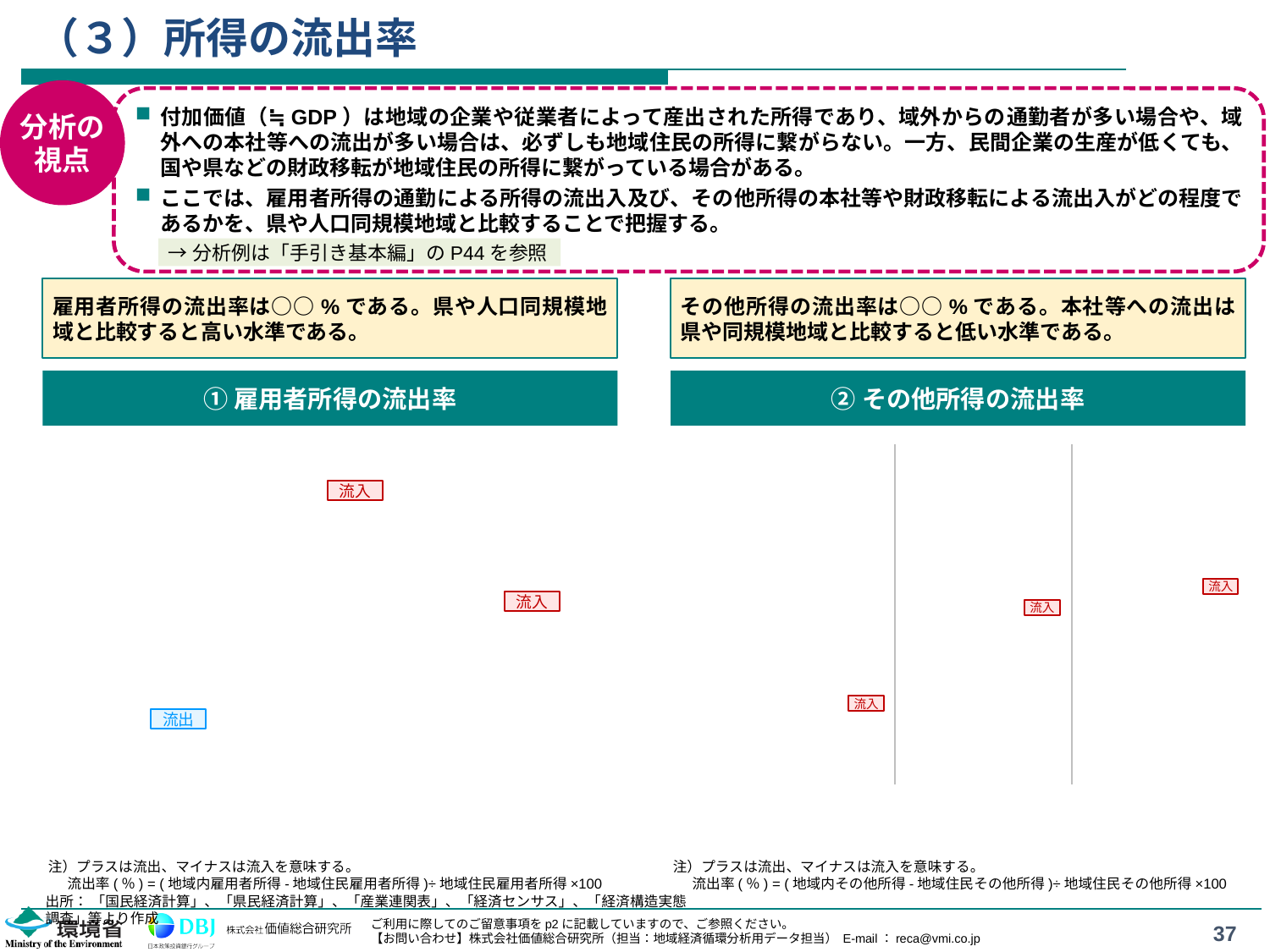

# （３）所得の流出率
分析の
視点
付加価値（≒GDP）は地域の企業や従業者によって産出された所得であり、域外からの通勤者が多い場合や、域外への本社等への流出が多い場合は、必ずしも地域住民の所得に繋がらない。一方、民間企業の生産が低くても、国や県などの財政移転が地域住民の所得に繋がっている場合がある。
ここでは、雇用者所得の通勤による所得の流出入及び、その他所得の本社等や財政移転による流出入がどの程度であるかを、県や人口同規模地域と比較することで把握する。
→分析例は「手引き基本編」のP44を参照
雇用者所得の流出率は○○%である。県や人口同規模地域と比較すると高い水準である。
その他所得の流出率は○○%である。本社等への流出は県や同規模地域と比較すると低い水準である。
①雇用者所得の流出率
②その他所得の流出率
流入
流入
流入
流入
流入
流出
注）プラスは流出、マイナスは流入を意味する。
     流出率(％) = (地域内雇用者所得-地域住民雇用者所得)÷地域住民雇用者所得×100
注）プラスは流出、マイナスは流入を意味する。
     流出率(％) = (地域内その他所得-地域住民その他所得)÷地域住民その他所得×100
出所： 「国民経済計算」、「県民経済計算」、「産業連関表」、「経済センサス」、「経済構造実態調査」等より作成
37